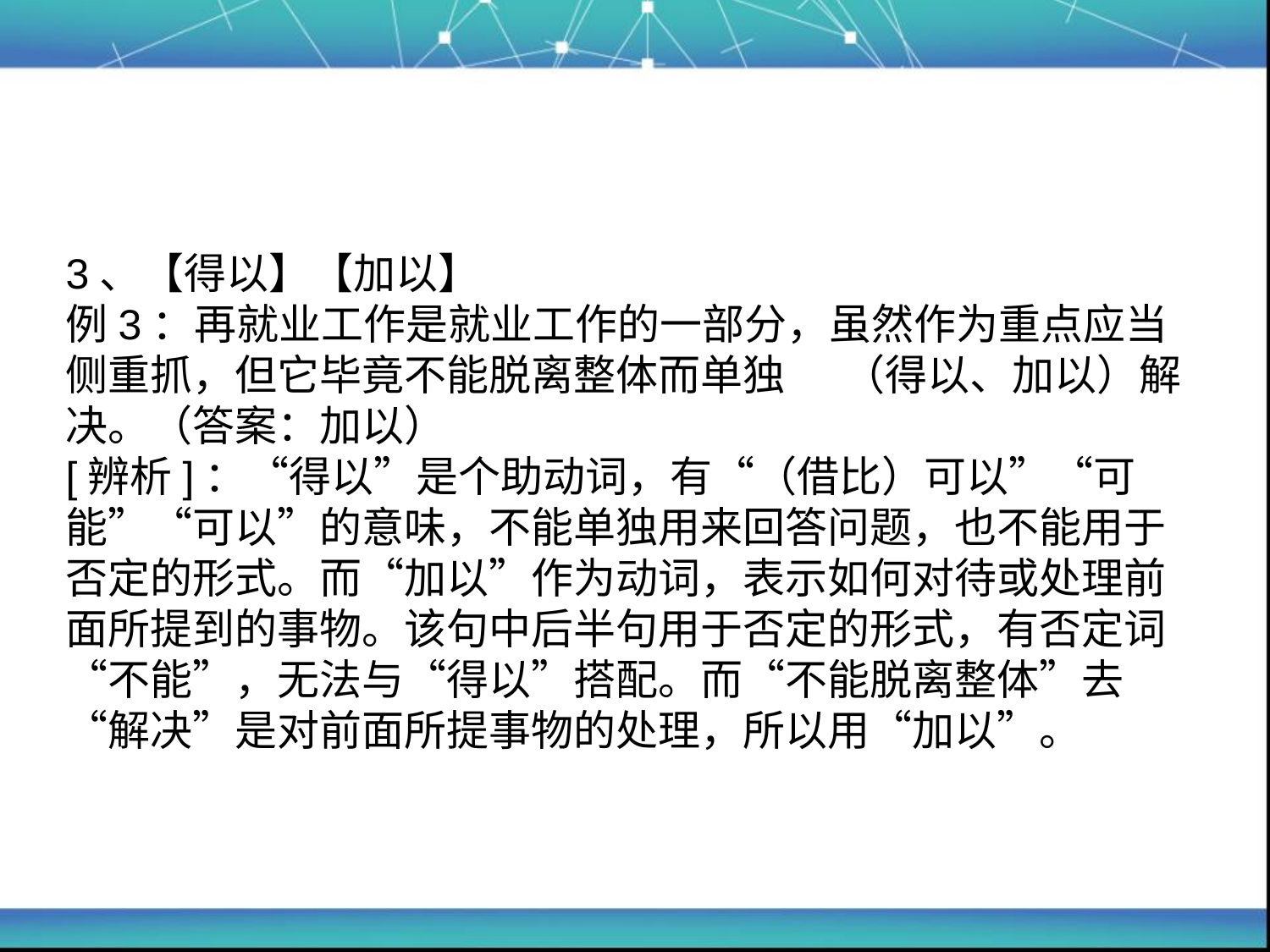

# 3、【得以】【加以】 例3：再就业工作是就业工作的一部分，虽然作为重点应当侧重抓，但它毕竟不能脱离整体而单独      （得以、加以）解决。（答案：加以） [辨析]：“得以”是个助动词，有“（借比）可以”“可能”“可以”的意味，不能单独用来回答问题，也不能用于否定的形式。而“加以”作为动词，表示如何对待或处理前面所提到的事物。该句中后半句用于否定的形式，有否定词“不能”，无法与“得以”搭配。而“不能脱离整体”去“解决”是对前面所提事物的处理，所以用“加以”。